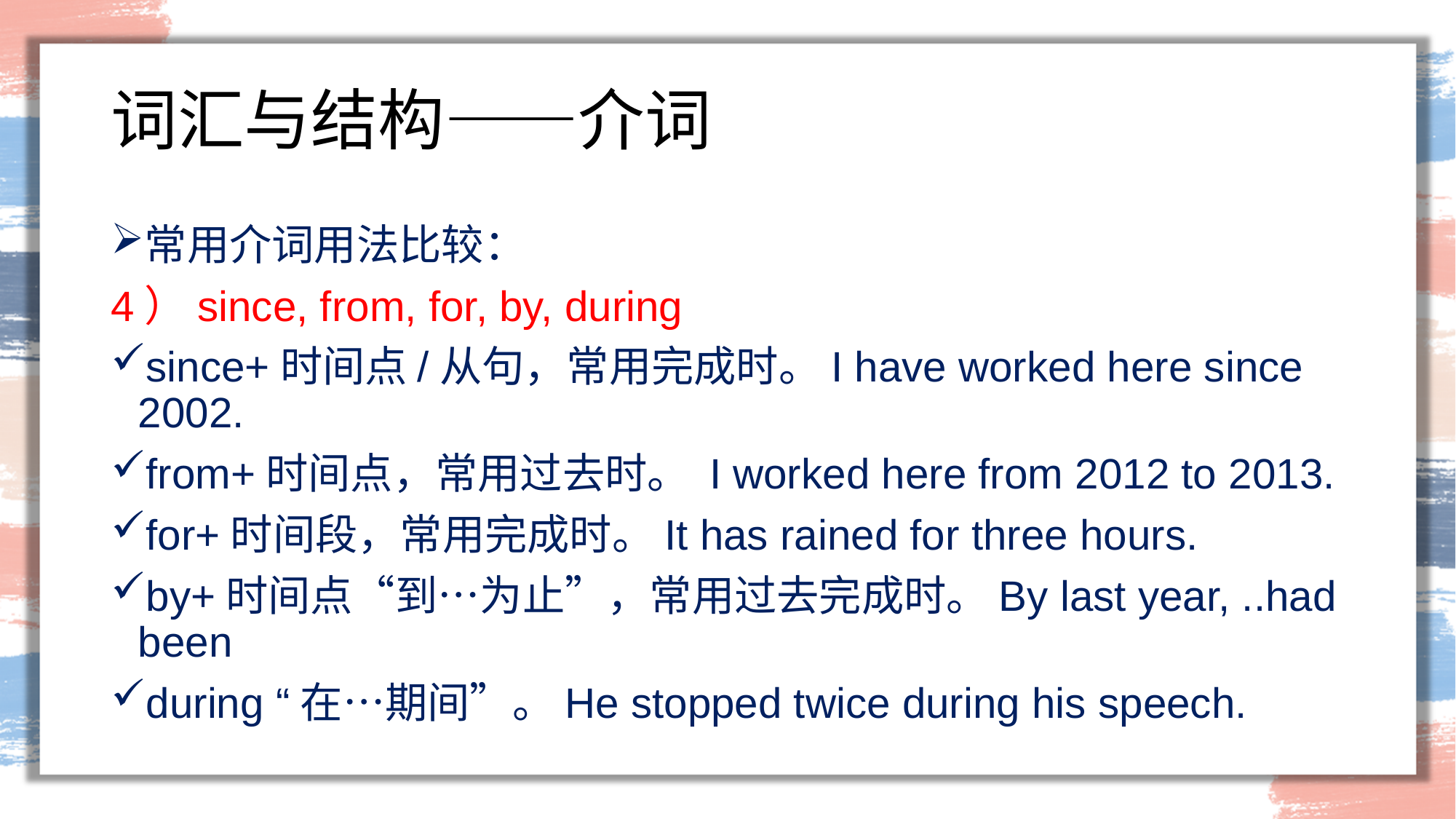

# 词汇与结构——介词
常用介词用法比较：
4）since, from, for, by, during
since+时间点/从句，常用完成时。I have worked here since 2002.
from+时间点，常用过去时。 I worked here from 2012 to 2013.
for+时间段，常用完成时。It has rained for three hours.
by+时间点“到…为止”，常用过去完成时。By last year, ..had been
during “在…期间”。He stopped twice during his speech.